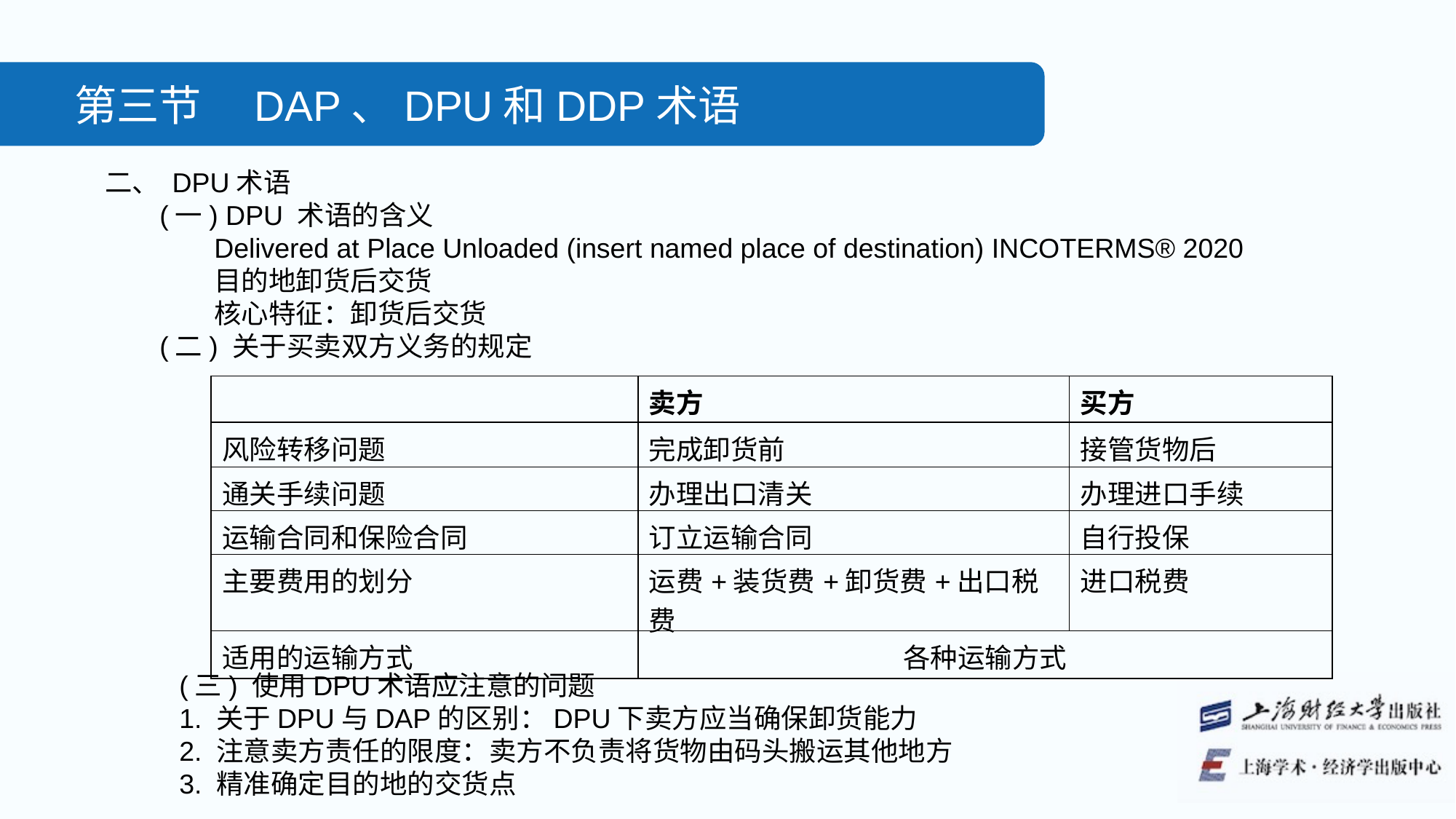

第三节　DAP、DPU和DDP术语
二、 DPU术语
(一) DPU 术语的含义
Delivered at Place Unloaded (insert named place of destination) INCOTERMS® 2020
目的地卸货后交货
核心特征：卸货后交货
(二) 关于买卖双方义务的规定
|  | 卖方 | 买方 |
| --- | --- | --- |
| 风险转移问题 | 完成卸货前 | 接管货物后 |
| 通关手续问题 | 办理出口清关 | 办理进口手续 |
| 运输合同和保险合同 | 订立运输合同 | 自行投保 |
| 主要费用的划分 | 运费+装货费+卸货费+出口税费 | 进口税费 |
| 适用的运输方式 | 各种运输方式 |  |
(三) 使用DPU术语应注意的问题
1. 关于DPU与DAP的区别：DPU下卖方应当确保卸货能力
2. 注意卖方责任的限度：卖方不负责将货物由码头搬运其他地方
3. 精准确定目的地的交货点